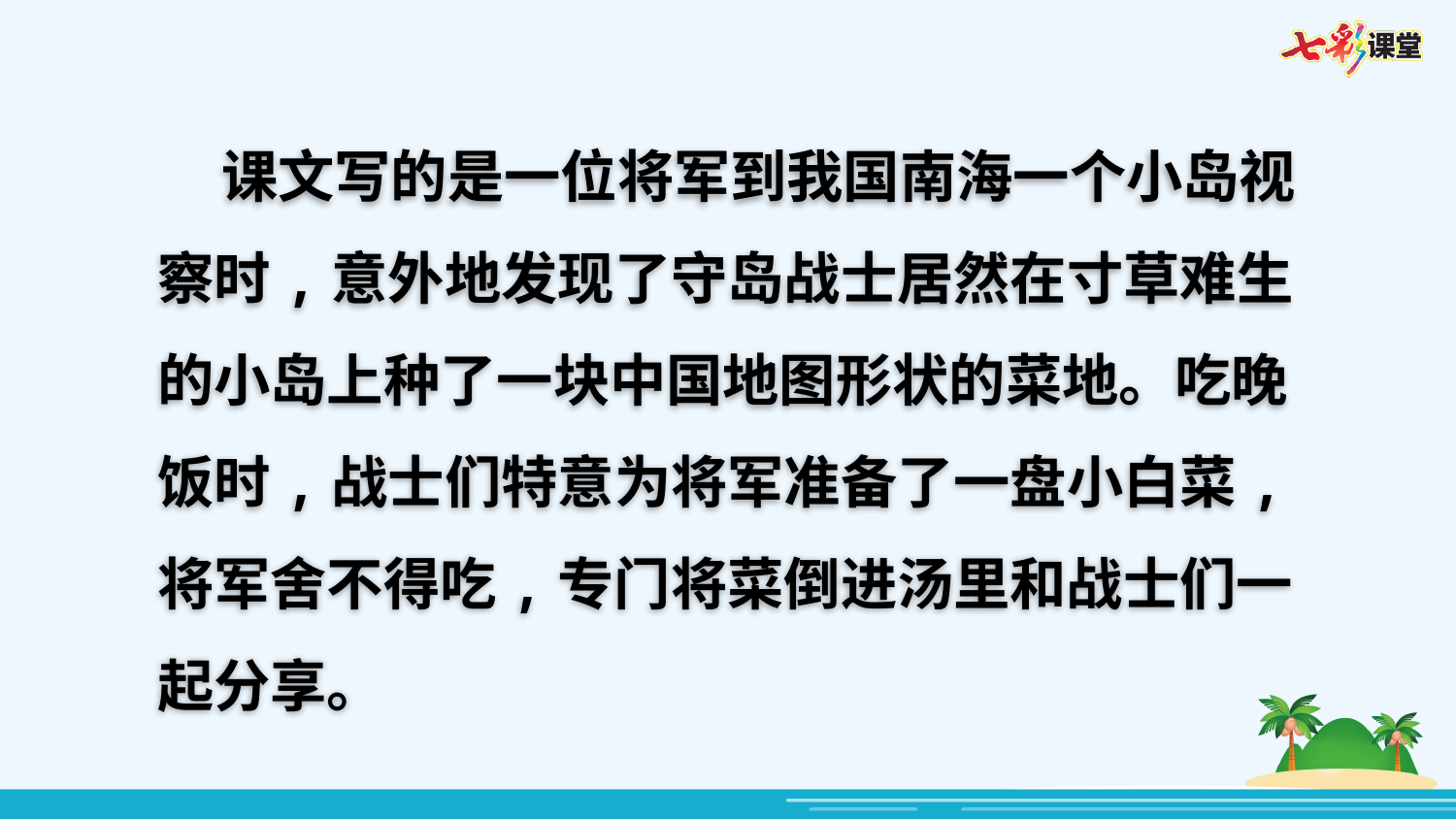

课文写的是一位将军到我国南海一个小岛视察时,意外地发现了守岛战士居然在寸草难生的小岛上种了一块中国地图形状的菜地。吃晚饭时,战士们特意为将军准备了一盘小白菜,将军舍不得吃,专门将菜倒进汤里和战士们一起分享。